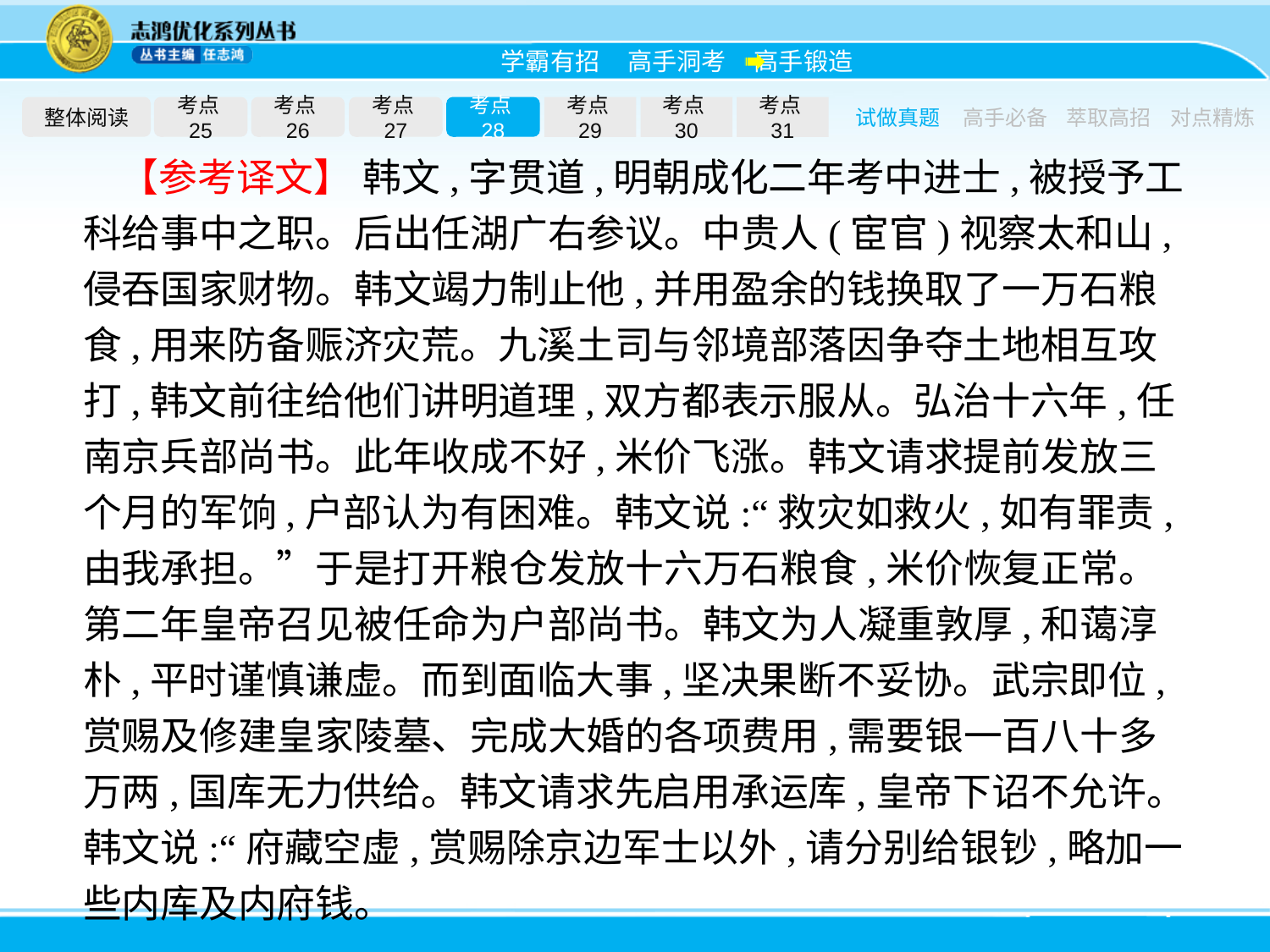

整体阅读
考点25
考点26
考点27
考点28
考点29
考点30
考点31
试做真题
高手必备
萃取高招
对点精炼
【参考译文】 韩文,字贯道,明朝成化二年考中进士,被授予工科给事中之职。后出任湖广右参议。中贵人(宦官)视察太和山,侵吞国家财物。韩文竭力制止他,并用盈余的钱换取了一万石粮食,用来防备赈济灾荒。九溪土司与邻境部落因争夺土地相互攻打,韩文前往给他们讲明道理,双方都表示服从。弘治十六年,任南京兵部尚书。此年收成不好,米价飞涨。韩文请求提前发放三个月的军饷,户部认为有困难。韩文说:“救灾如救火,如有罪责,由我承担。”于是打开粮仓发放十六万石粮食,米价恢复正常。第二年皇帝召见被任命为户部尚书。韩文为人凝重敦厚,和蔼淳朴,平时谨慎谦虚。而到面临大事,坚决果断不妥协。武宗即位,赏赐及修建皇家陵墓、完成大婚的各项费用,需要银一百八十多万两,国库无力供给。韩文请求先启用承运库,皇帝下诏不允许。韩文说:“府藏空虚,赏赐除京边军士以外,请分别给银钞,略加一些内库及内府钱。